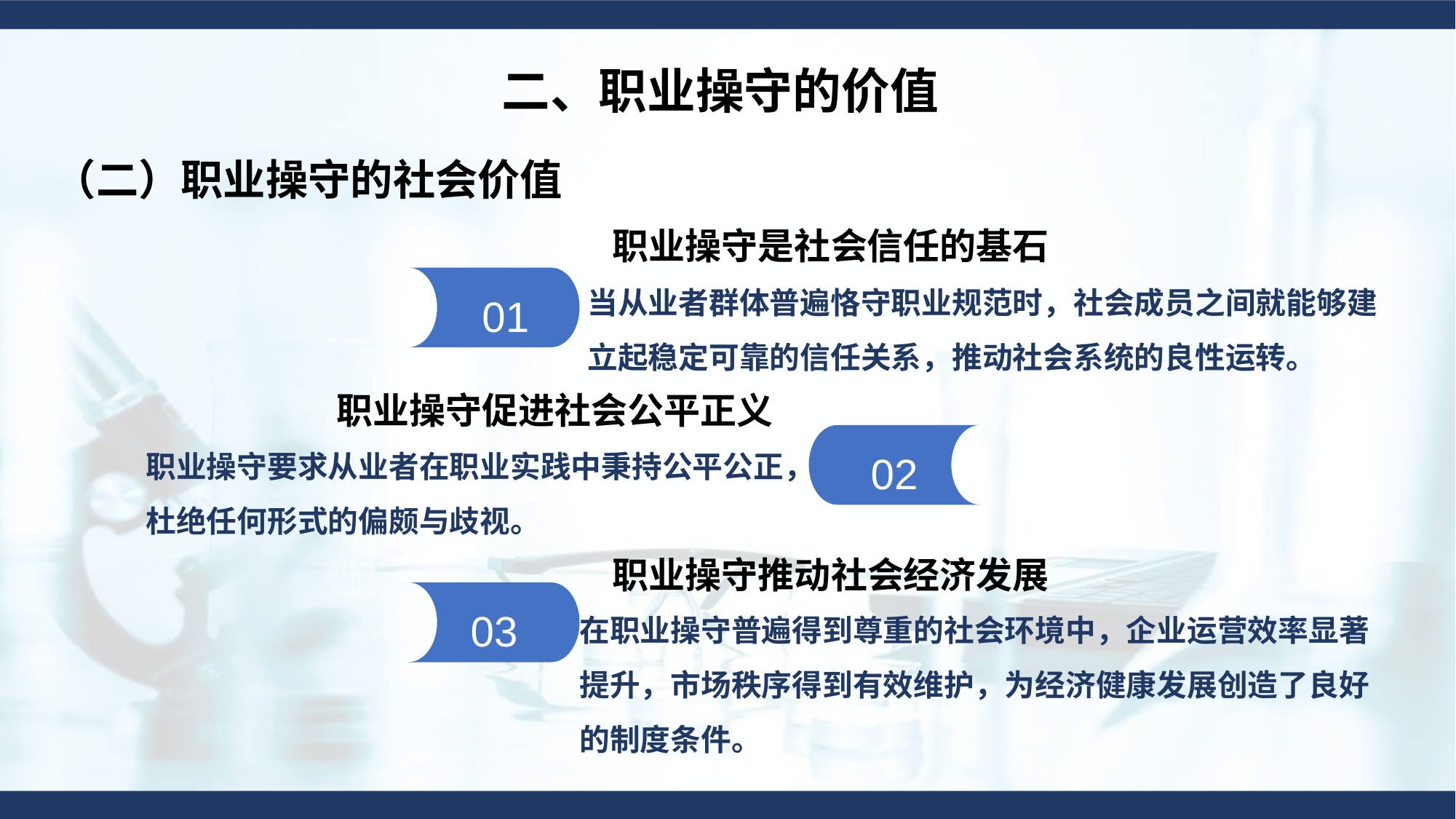

二、职业操守的价值
（二）职业操守的社会价值
职业操守是社会信任的基石
01
当从业者群体普遍恪守职业规范时，社会成员之间就能够建立起稳定可靠的信任关系，推动社会系统的良性运转。

职业操守促进社会公平正义
02

职业操守要求从业者在职业实践中秉持公平公正，杜绝任何形式的偏颇与歧视。
职业操守推动社会经济发展
03

在职业操守普遍得到尊重的社会环境中，企业运营效率显著提升，市场秩序得到有效维护，为经济健康发展创造了良好的制度条件。